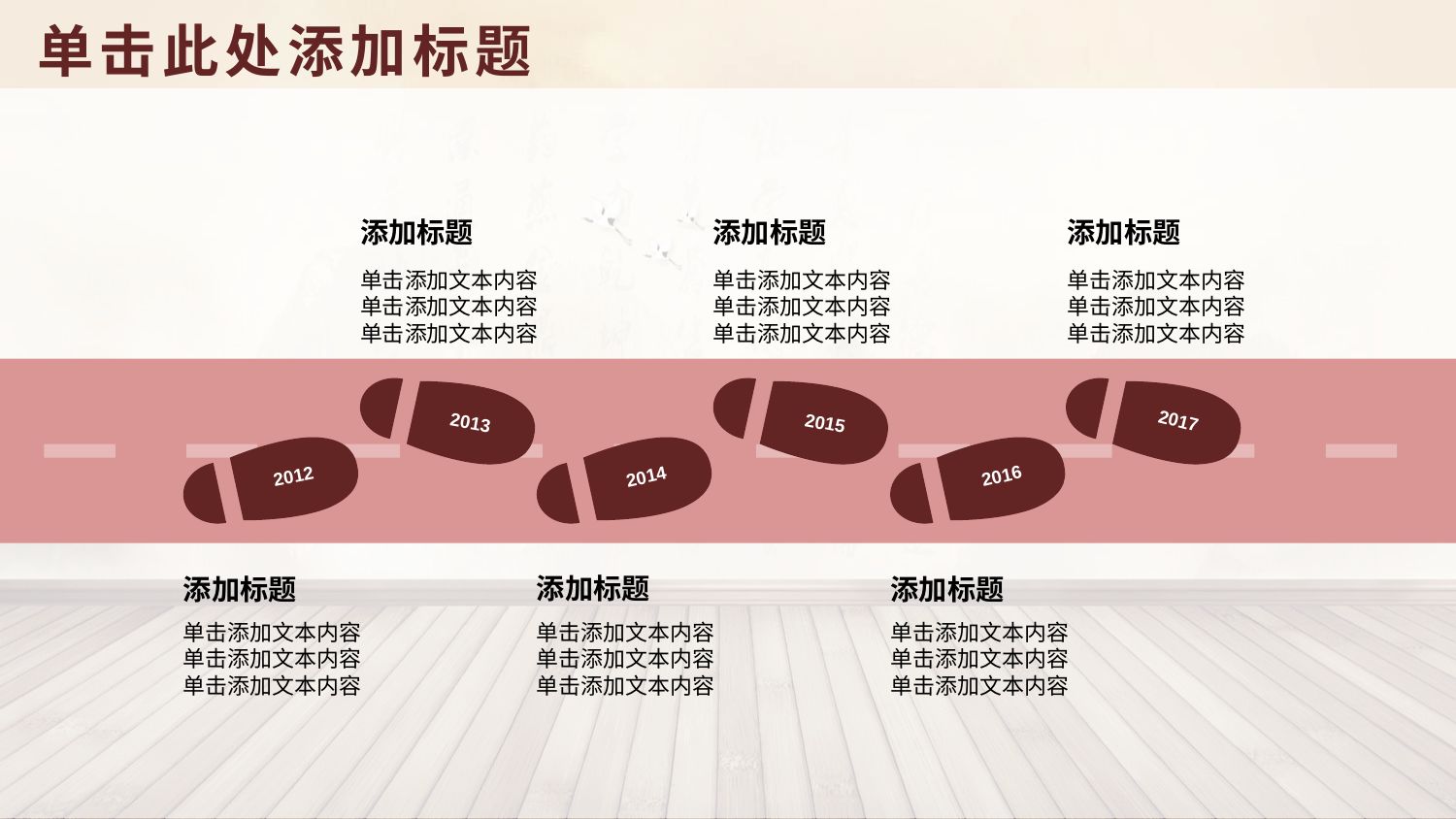

单击此处添加标题
添加标题
添加标题
添加标题
单击添加文本内容
单击添加文本内容
单击添加文本内容
单击添加文本内容
单击添加文本内容
单击添加文本内容
单击添加文本内容
单击添加文本内容
单击添加文本内容

2017
2013
2015

2016
2012
2014
添加标题
添加标题
添加标题
单击添加文本内容
单击添加文本内容
单击添加文本内容
单击添加文本内容
单击添加文本内容
单击添加文本内容
单击添加文本内容
单击添加文本内容
单击添加文本内容